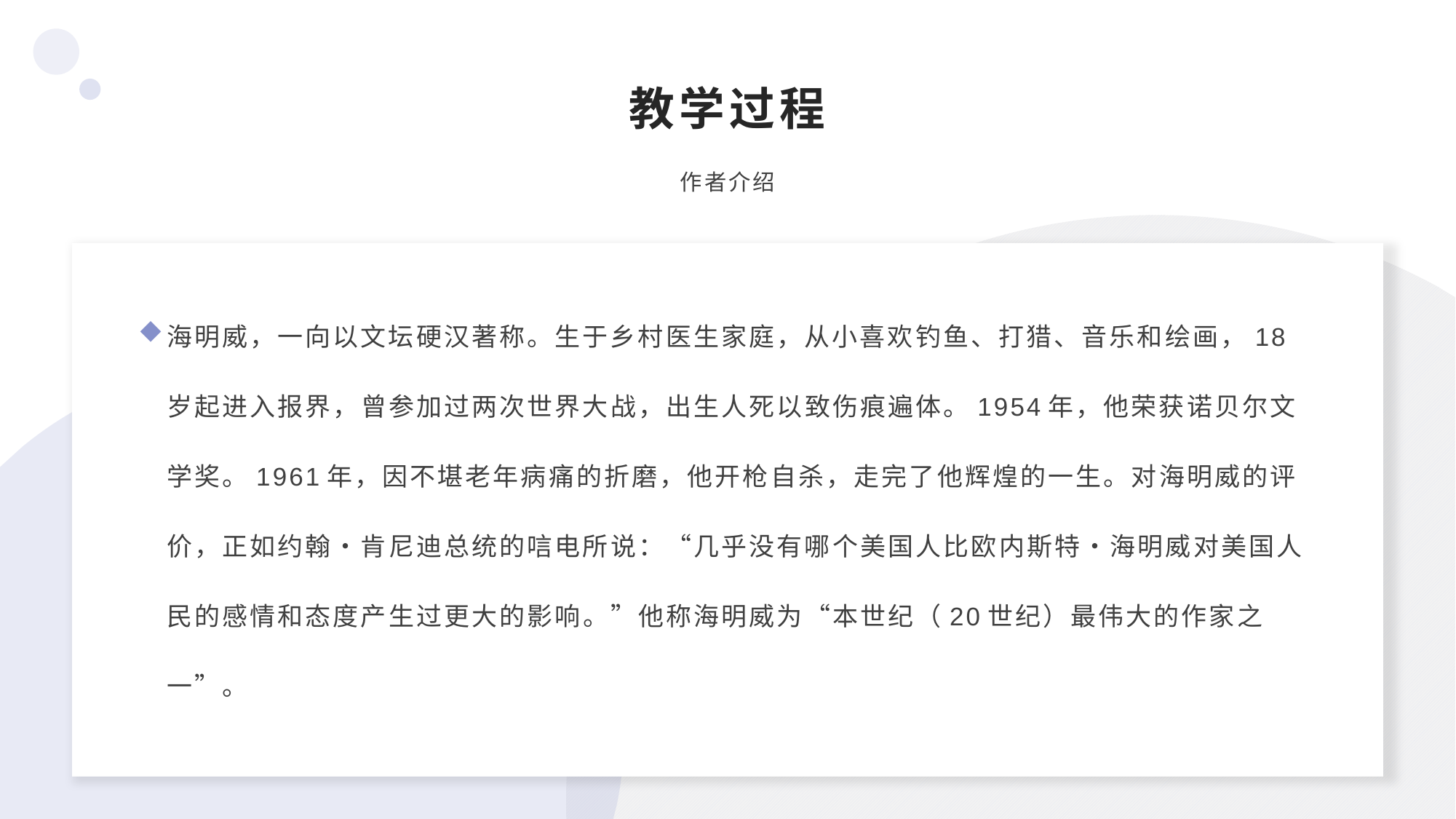

教学过程

作者介绍

海明威，一向以文坛硬汉著称。生于乡村医生家庭，从小喜欢钓鱼、打猎、音乐和绘画，18岁起进入报界，曾参加过两次世界大战，出生人死以致伤痕遍体。1954年，他荣获诺贝尔文学奖。1961年，因不堪老年病痛的折磨，他开枪自杀，走完了他辉煌的一生。对海明威的评价，正如约翰•肯尼迪总统的唁电所说：“几乎没有哪个美国人比欧内斯特•海明威对美国人民的感情和态度产生过更大的影响。”他称海明威为“本世纪（20世纪）最伟大的作家之一”。